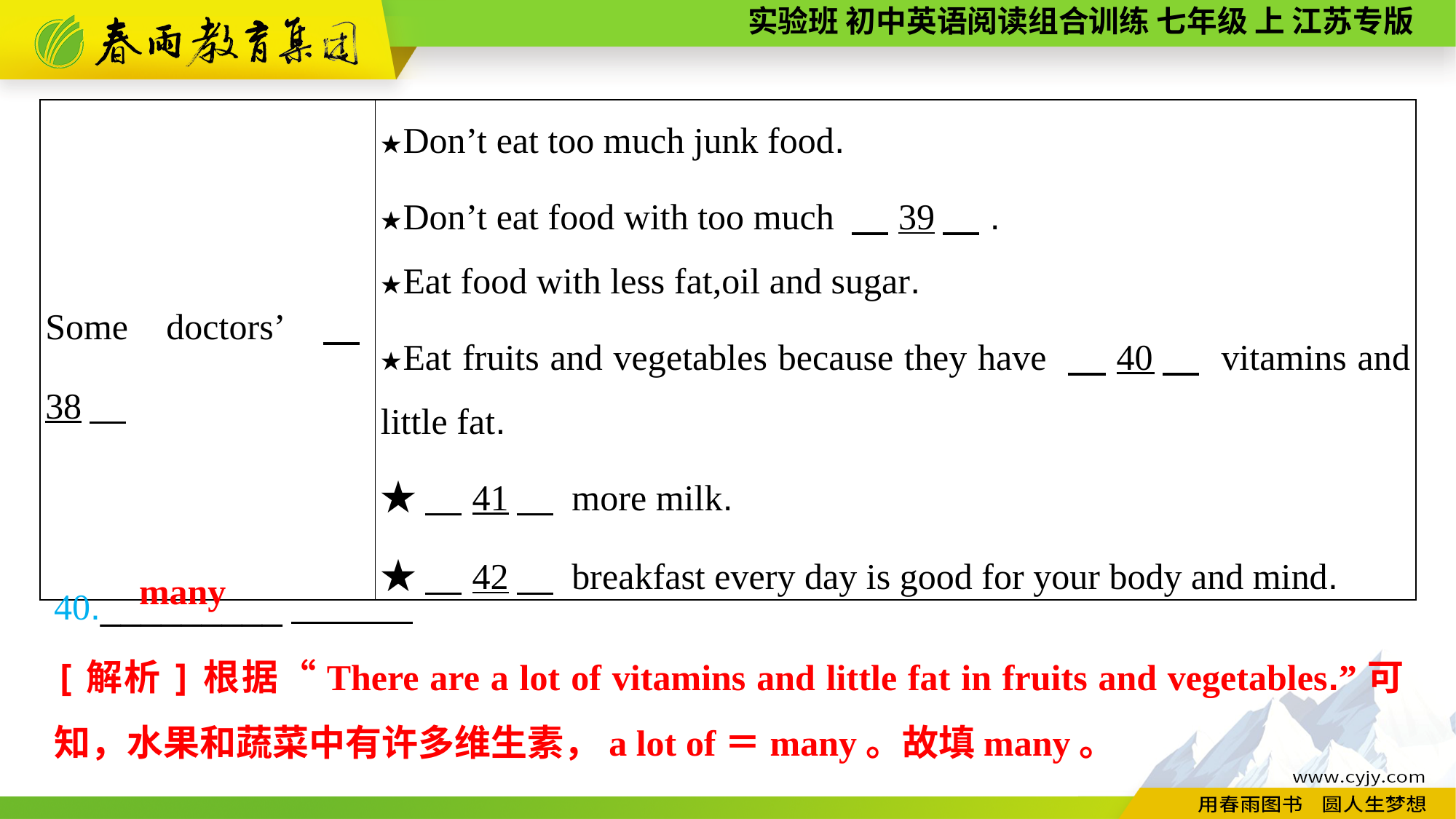

| Some doctors’　38 | ★Don’t eat too much junk food. ★Don’t eat food with too much 　39　. ★Eat food with less fat,oil and sugar. ★Eat fruits and vegetables because they have 　40　 vitamins and little fat. ★　41　 more milk. ★　42　 breakfast every day is good for your body and mind. |
| --- | --- |
40._________
 many
[解析]根据“There are a lot of vitamins and little fat in fruits and vegetables.”可知，水果和蔬菜中有许多维生素，a lot of＝many。故填many。